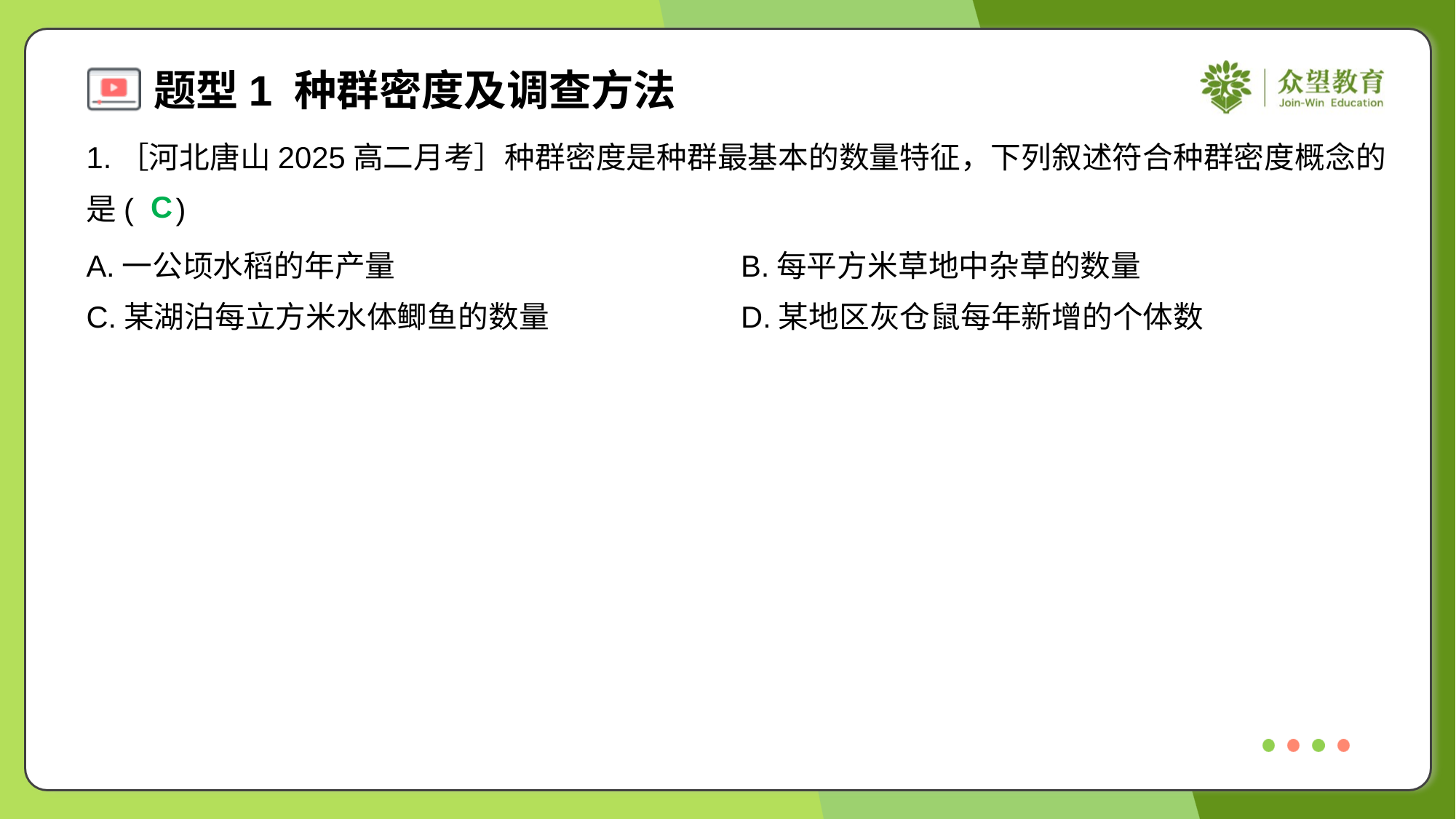

1.［河北唐山2025高二月考］种群密度是种群最基本的数量特征，下列叙述符合种群密度概念的
是(     )
C
A.一公顷水稻的年产量	B.每平方米草地中杂草的数量
C.某湖泊每立方米水体鲫鱼的数量	D.某地区灰仓鼠每年新增的个体数